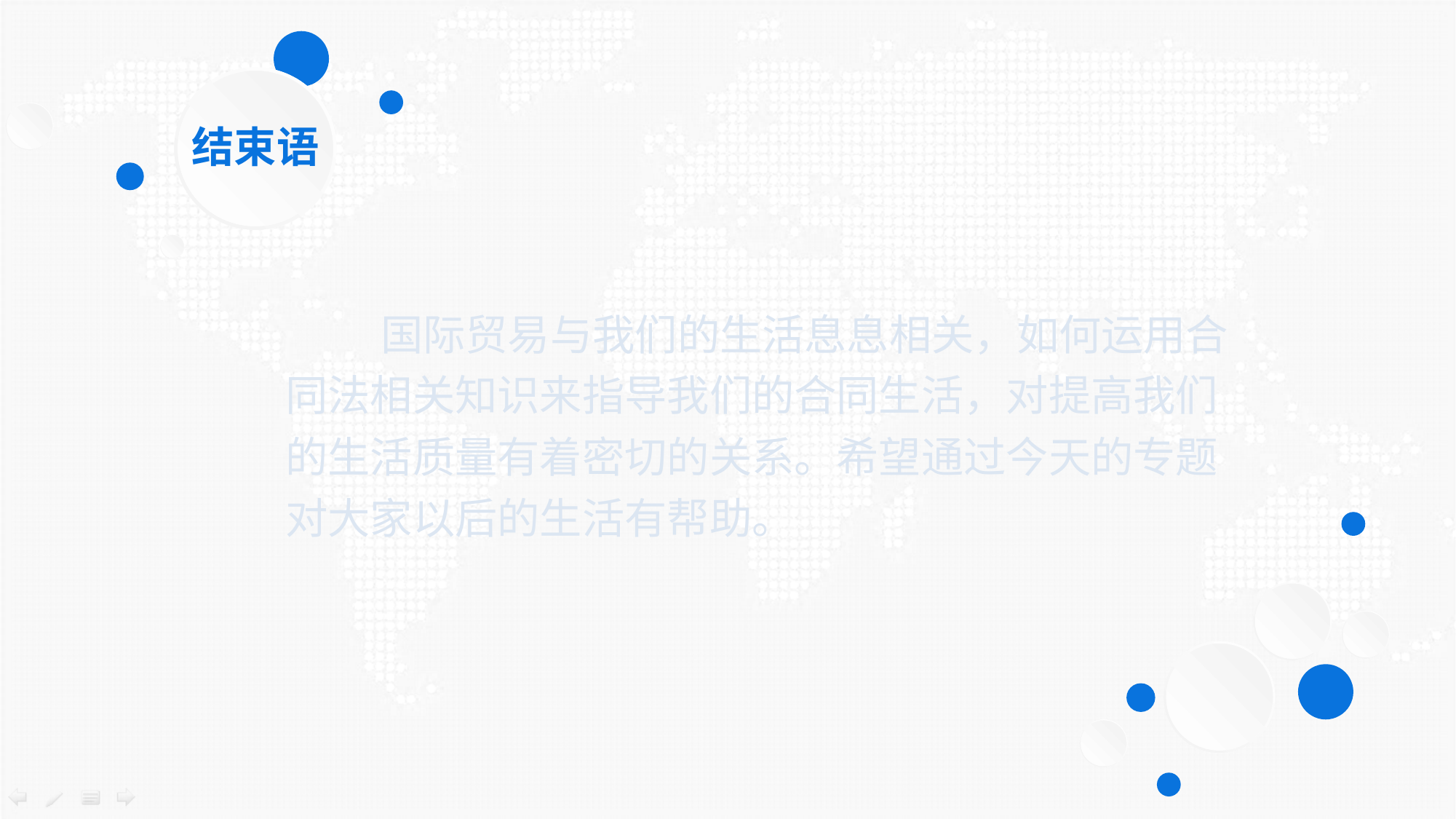

结束语

         国际贸易与我们的生活息息相关，如何运用合同法相关知识来指导我们的合同生活，对提高我们的生活质量有着密切的关系。希望通过今天的专题对大家以后的生活有帮助。